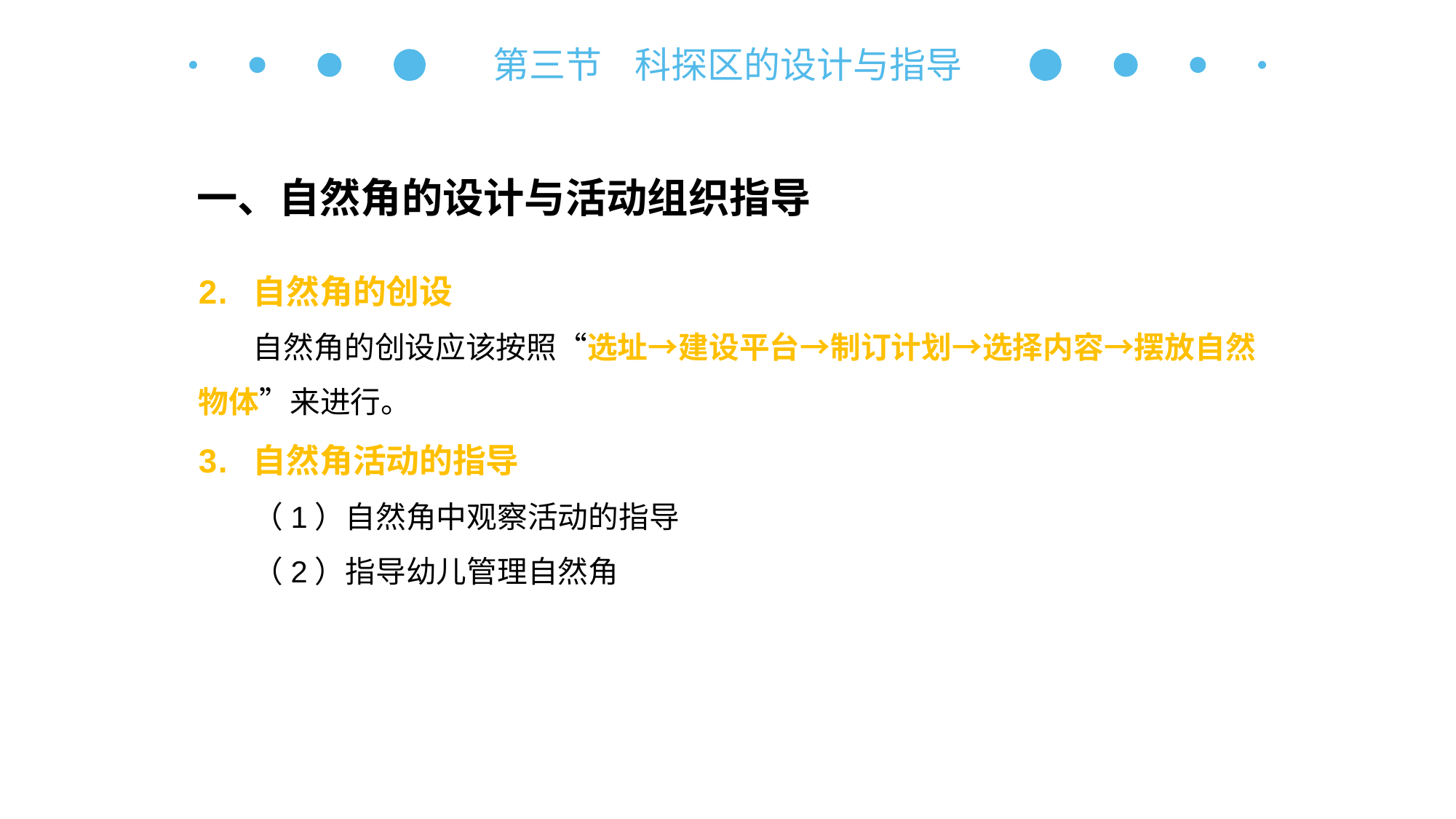

第三节    科探区的设计与指导

一、自然角的设计与活动组织指导
自然角的创设
自然角的创设应该按照“选址→建设平台→制订计划→选择内容→摆放自然物体”来进行。
自然角活动的指导
（1）自然角中观察活动的指导
（2）指导幼儿管理自然角